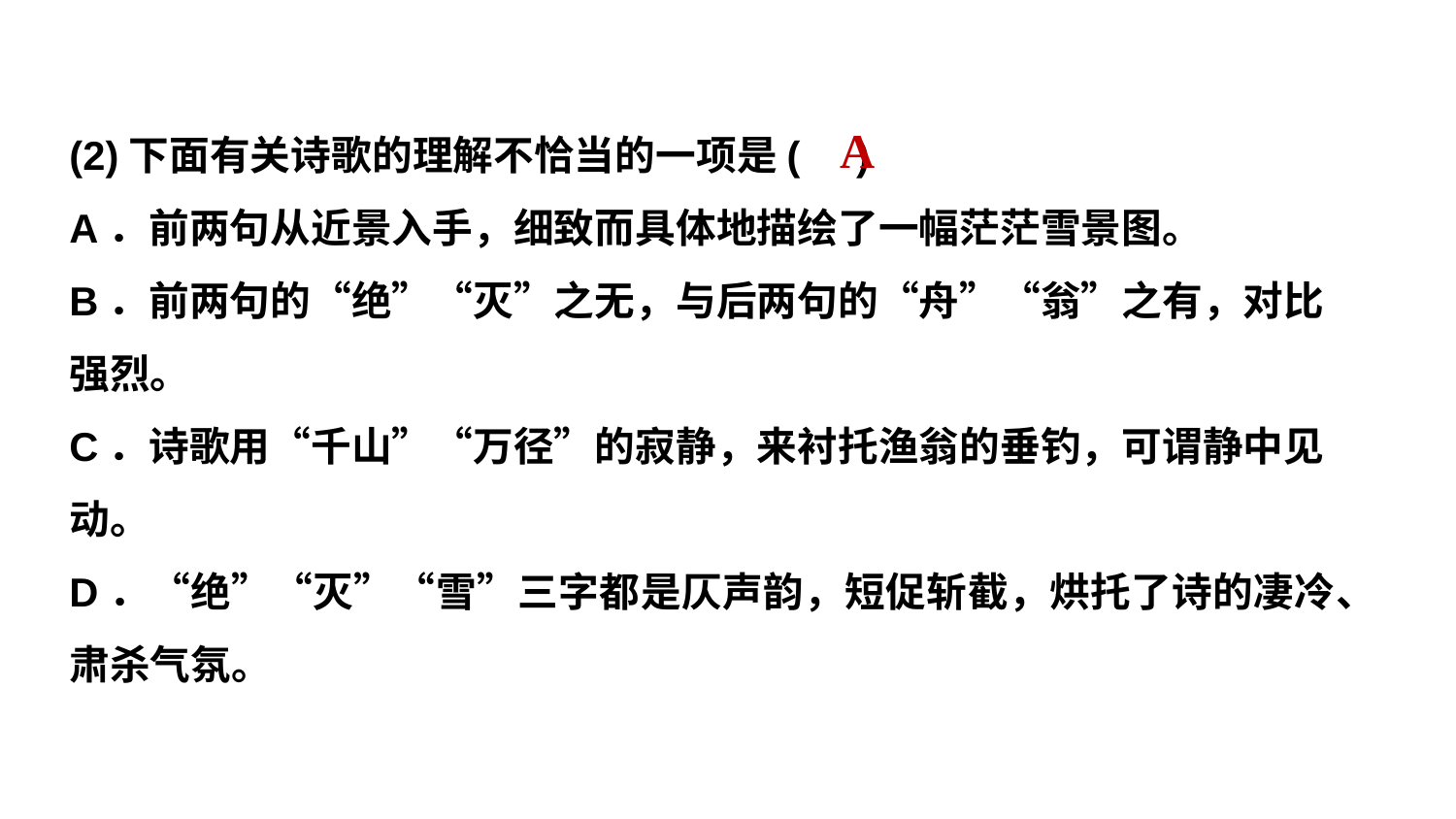

(2)下面有关诗歌的理解不恰当的一项是(     )
A．前两句从近景入手，细致而具体地描绘了一幅茫茫雪景图。
B．前两句的“绝”“灭”之无，与后两句的“舟”“翁”之有，对比
强烈。
C．诗歌用“千山”“万径”的寂静，来衬托渔翁的垂钓，可谓静中见
动。
D．“绝”“灭”“雪”三字都是仄声韵，短促斩截，烘托了诗的凄冷、肃杀气氛。
A